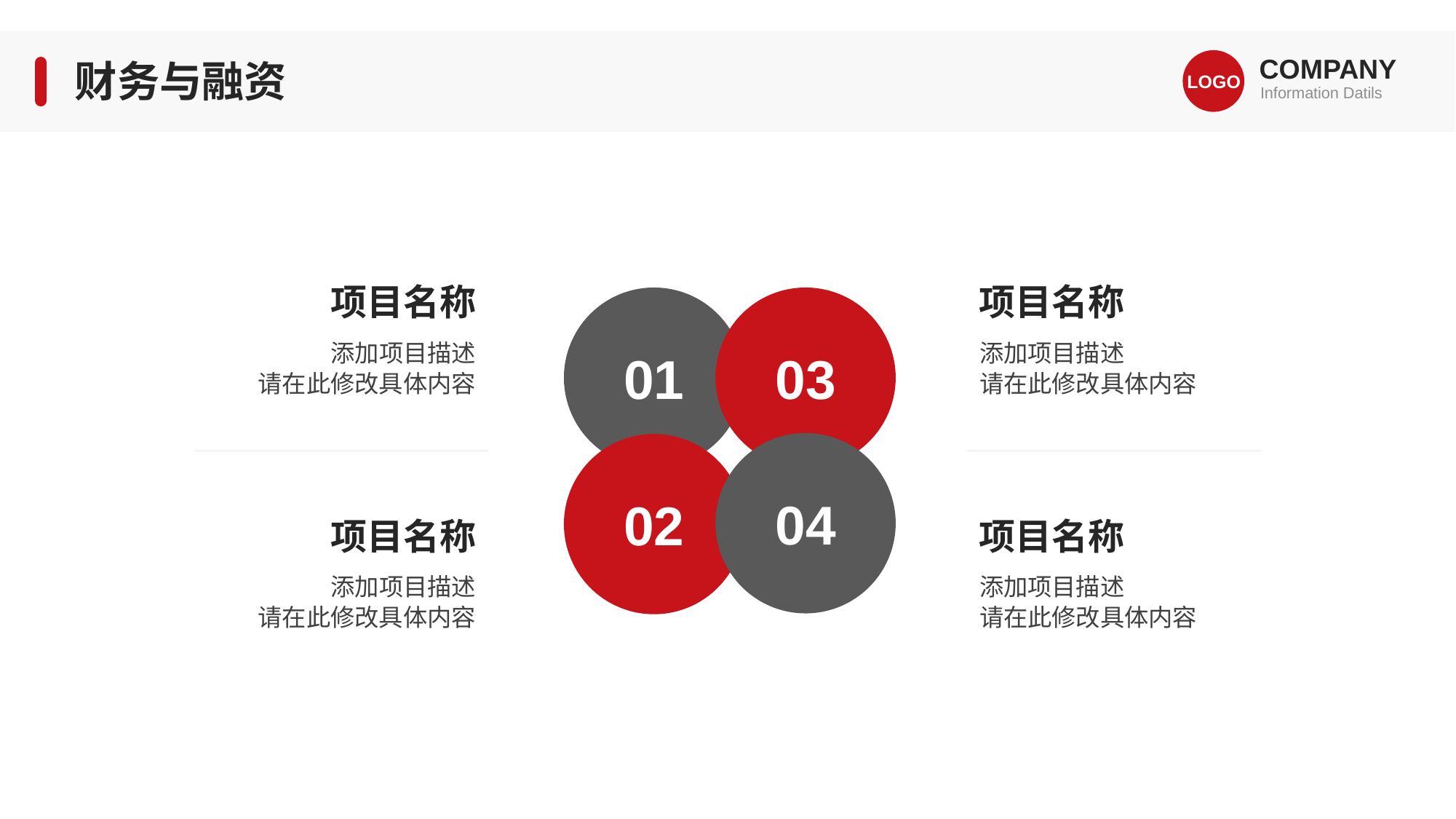

COMPANY
Information Datils

LOGO
财务与融资
项目名称
项目名称
01
03
添加项目描述
请在此修改具体内容
添加项目描述
请在此修改具体内容
04
02
项目名称
项目名称
添加项目描述
请在此修改具体内容
添加项目描述
请在此修改具体内容